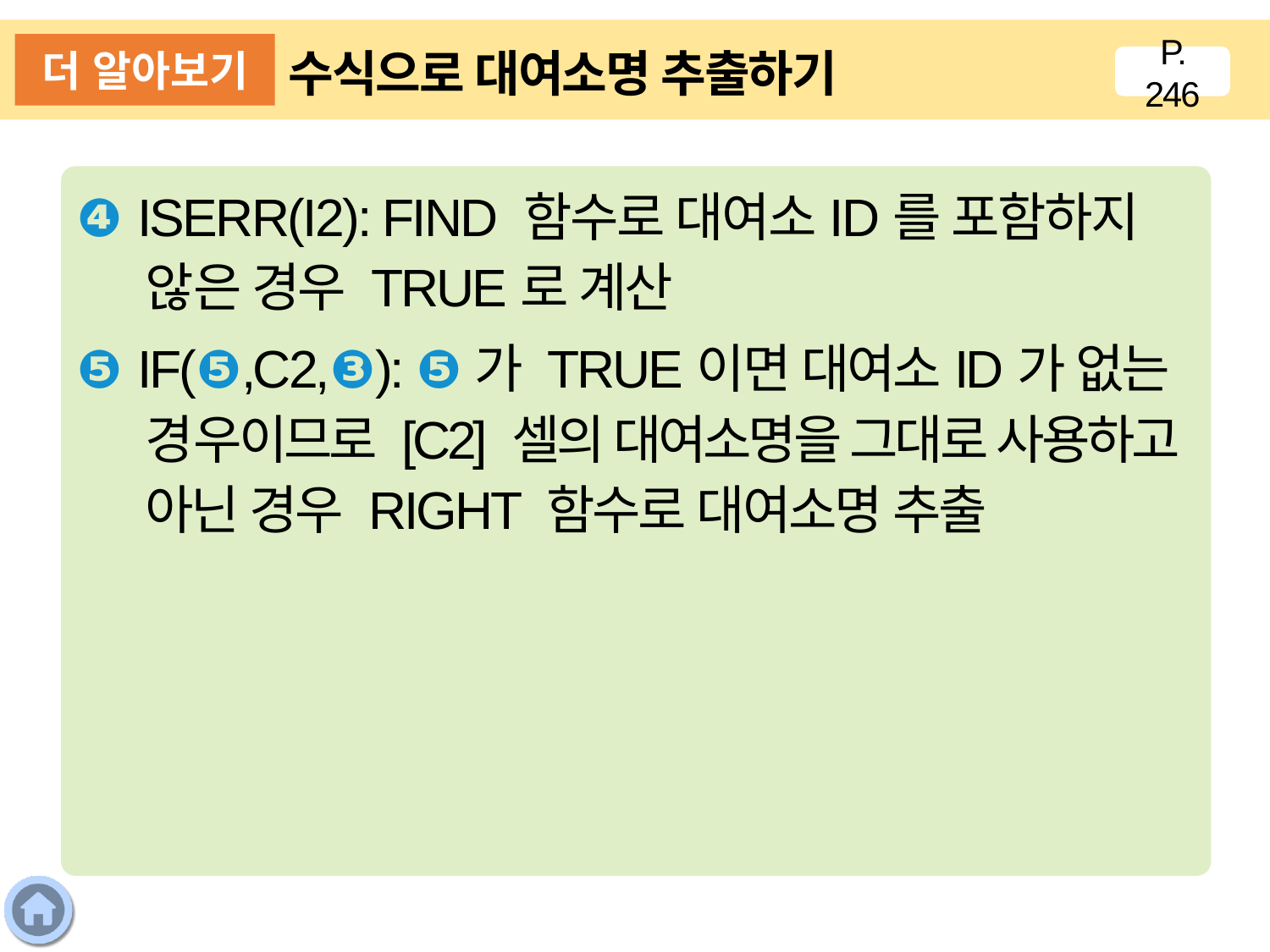

더 알아보기
수식으로 대여소명 추출하기
P. 246
❹ ISERR(I2): FIND 함수로 대여소ID를 포함하지 않은 경우 TRUE로 계산
❺ IF(❺,C2,❸): ❺가 TRUE이면 대여소ID가 없는 경우이므로 [C2] 셀의 대여소명을 그대로 사용하고 아닌 경우 RIGHT 함수로 대여소명 추출